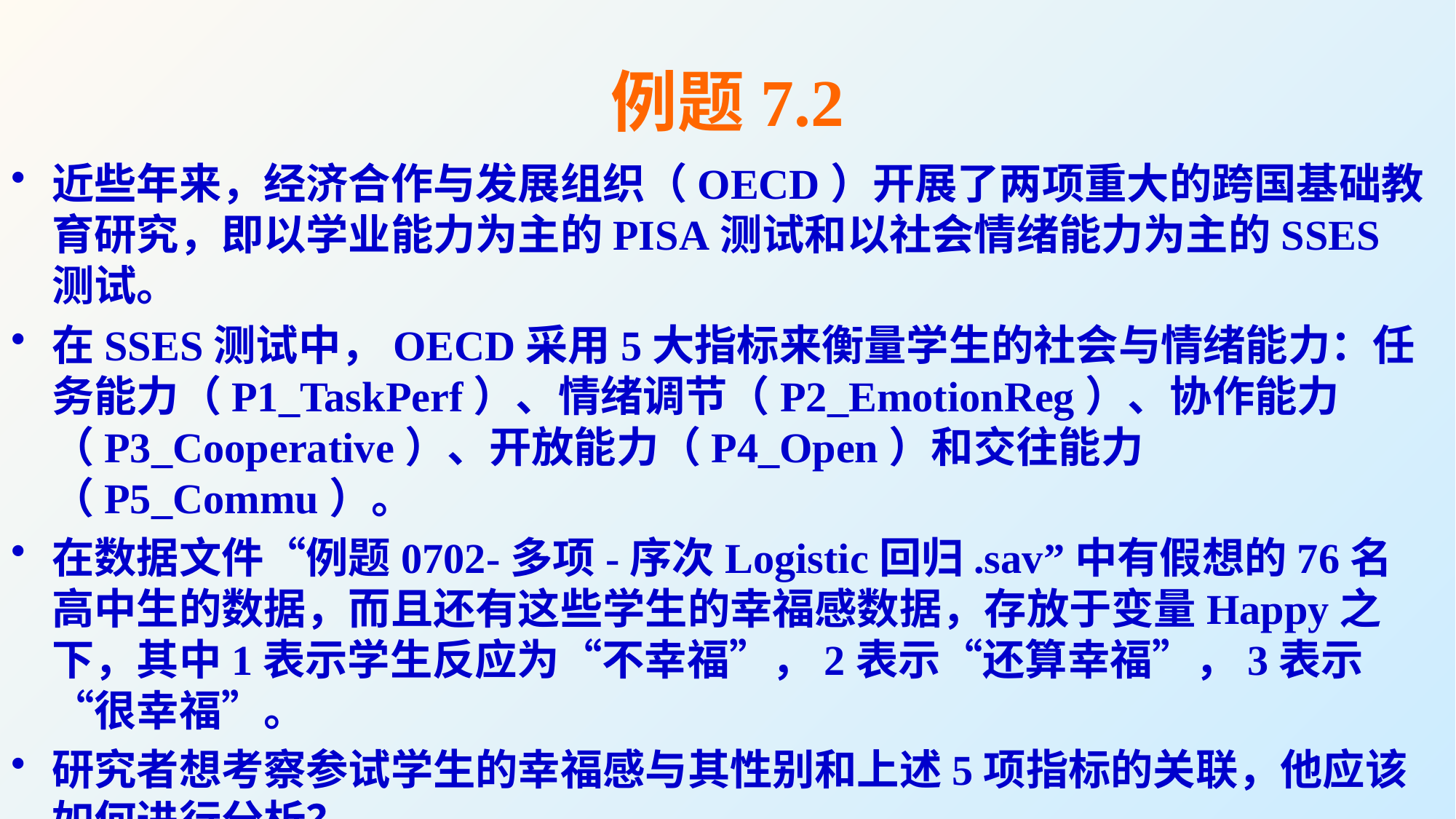

# 例题7.2
近些年来，经济合作与发展组织（OECD）开展了两项重大的跨国基础教育研究，即以学业能力为主的PISA测试和以社会情绪能力为主的SSES测试。
在SSES测试中，OECD采用5大指标来衡量学生的社会与情绪能力：任务能力（P1_TaskPerf）、情绪调节（P2_EmotionReg）、协作能力（P3_Cooperative）、开放能力（P4_Open）和交往能力（P5_Commu）。
在数据文件“例题0702-多项-序次Logistic回归.sav”中有假想的76名高中生的数据，而且还有这些学生的幸福感数据，存放于变量Happy之下，其中1表示学生反应为“不幸福”，2表示“还算幸福”，3表示“很幸福”。
研究者想考察参试学生的幸福感与其性别和上述5项指标的关联，他应该如何进行分析？